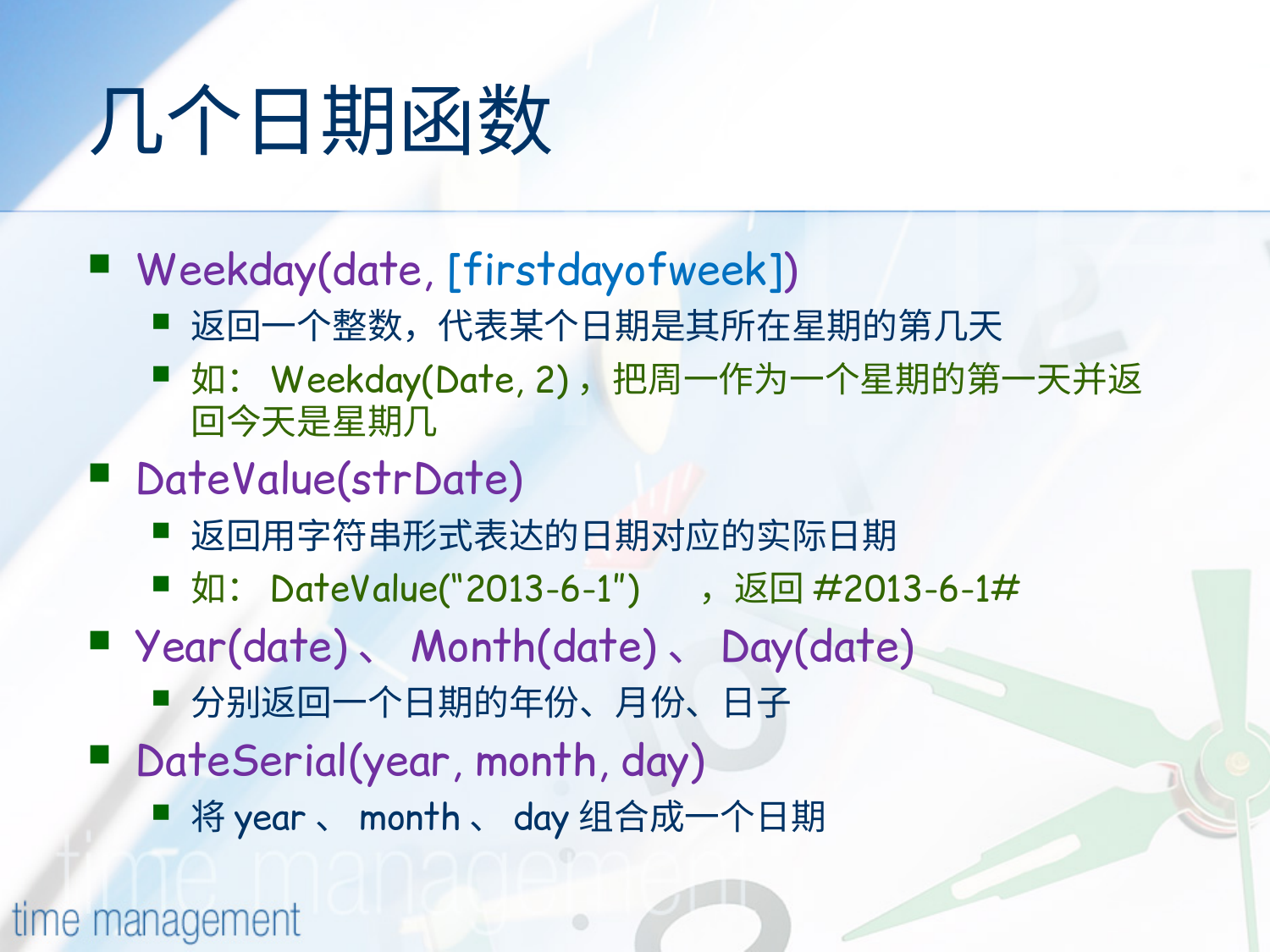

# 几个日期函数
Weekday(date, [firstdayofweek])
返回一个整数，代表某个日期是其所在星期的第几天
如：Weekday(Date, 2)，把周一作为一个星期的第一天并返回今天是星期几
DateValue(strDate)
返回用字符串形式表达的日期对应的实际日期
如：DateValue(“2013-6-1”)	，返回#2013-6-1#
Year(date)、Month(date)、Day(date)
分别返回一个日期的年份、月份、日子
DateSerial(year, month, day)
将year、month、day组合成一个日期